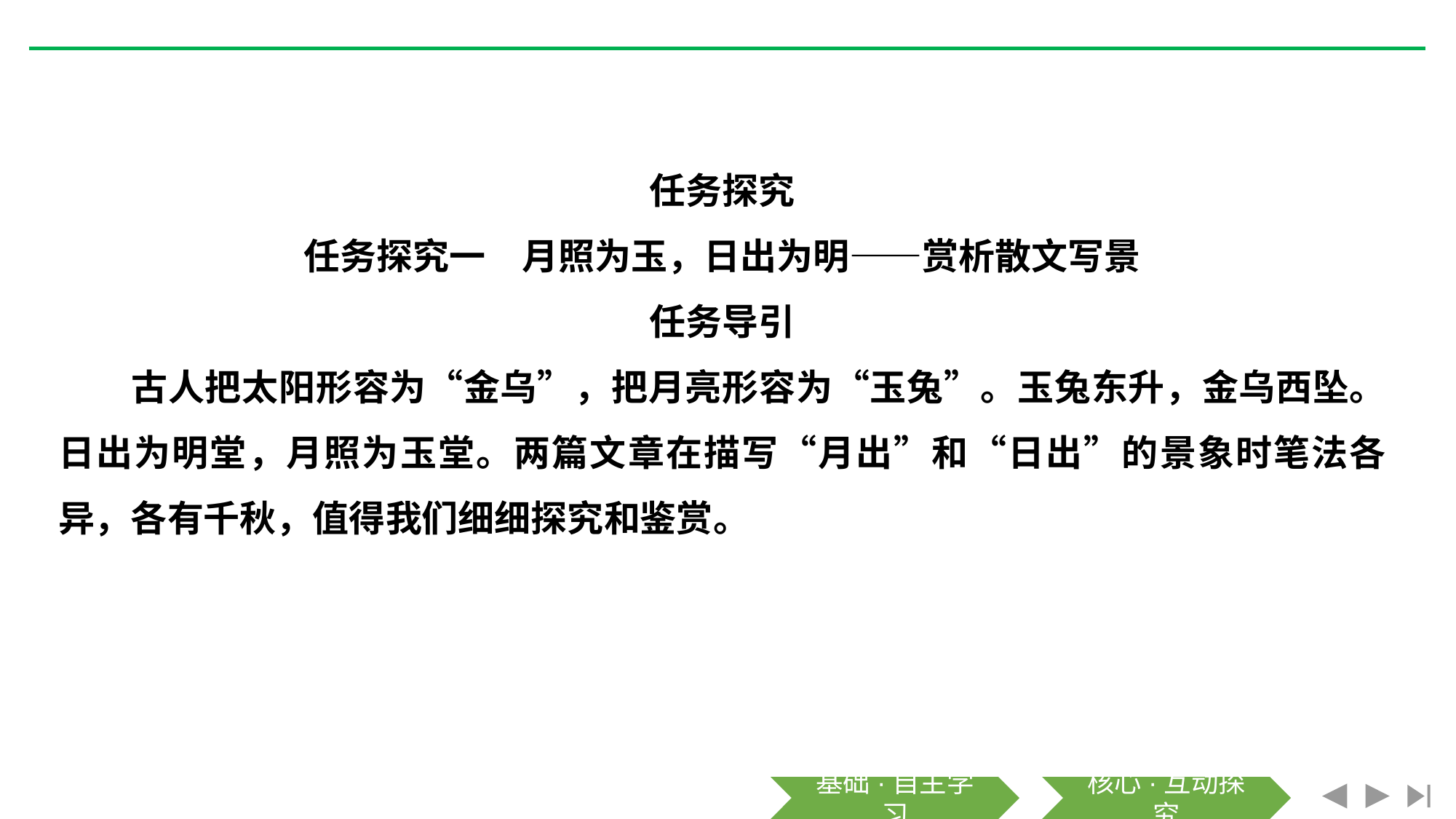

任务探究
任务探究一　月照为玉，日出为明——赏析散文写景
任务导引
古人把太阳形容为“金乌”，把月亮形容为“玉兔”。玉兔东升，金乌西坠。日出为明堂，月照为玉堂。两篇文章在描写“月出”和“日出”的景象时笔法各异，各有千秋，值得我们细细探究和鉴赏。